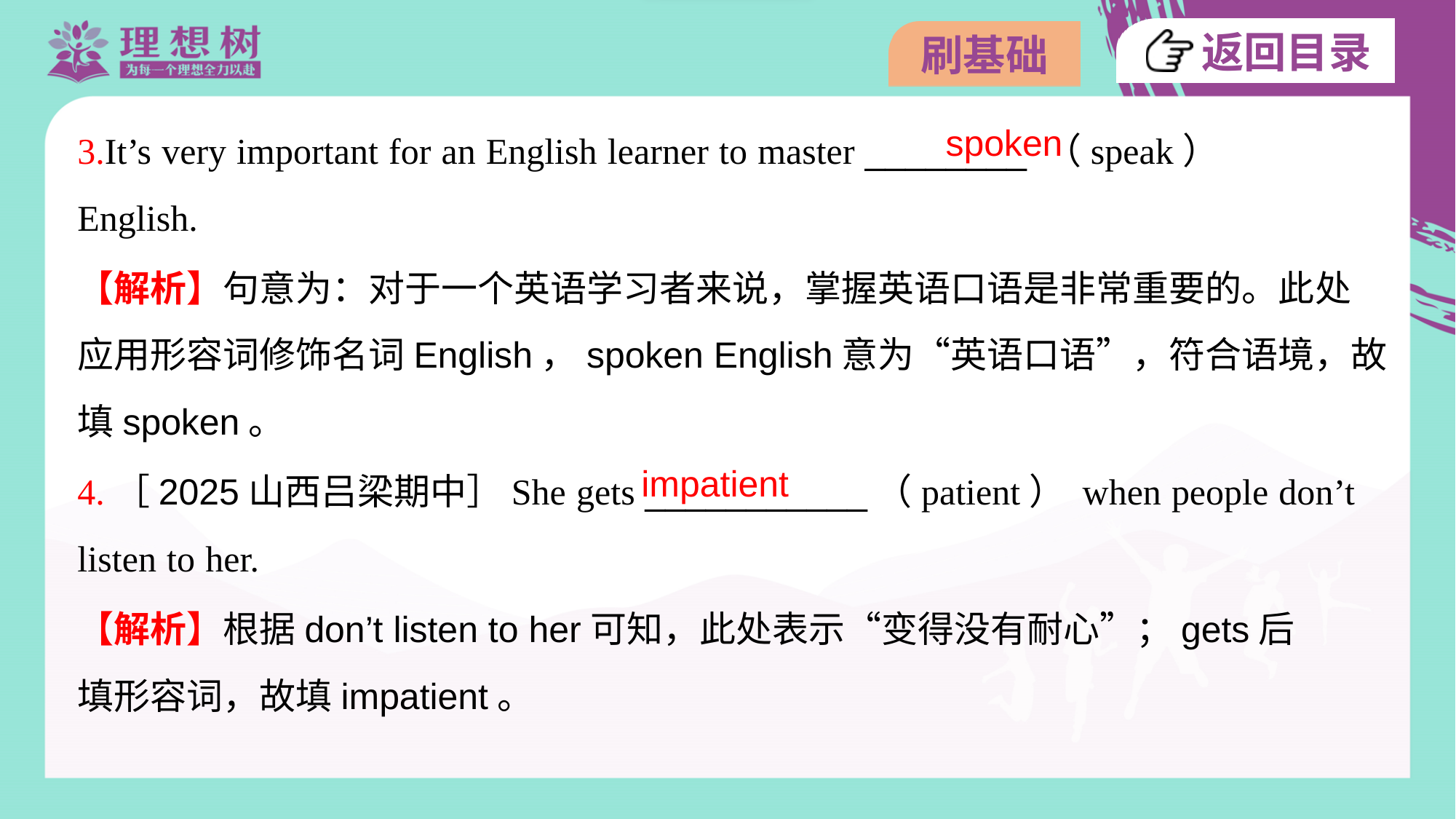

spoken
3.It’s very important for an English learner to master ________ （speak）
English.
【解析】句意为：对于一个英语学习者来说，掌握英语口语是非常重要的。此处
应用形容词修饰名词English，spoken English意为“英语口语”，符合语境，故
填spoken。
impatient
4.［2025山西吕梁期中］She gets ___________（patient） when people don’t
listen to her.
【解析】根据don’t listen to her可知，此处表示“变得没有耐心”；gets后
填形容词，故填impatient。